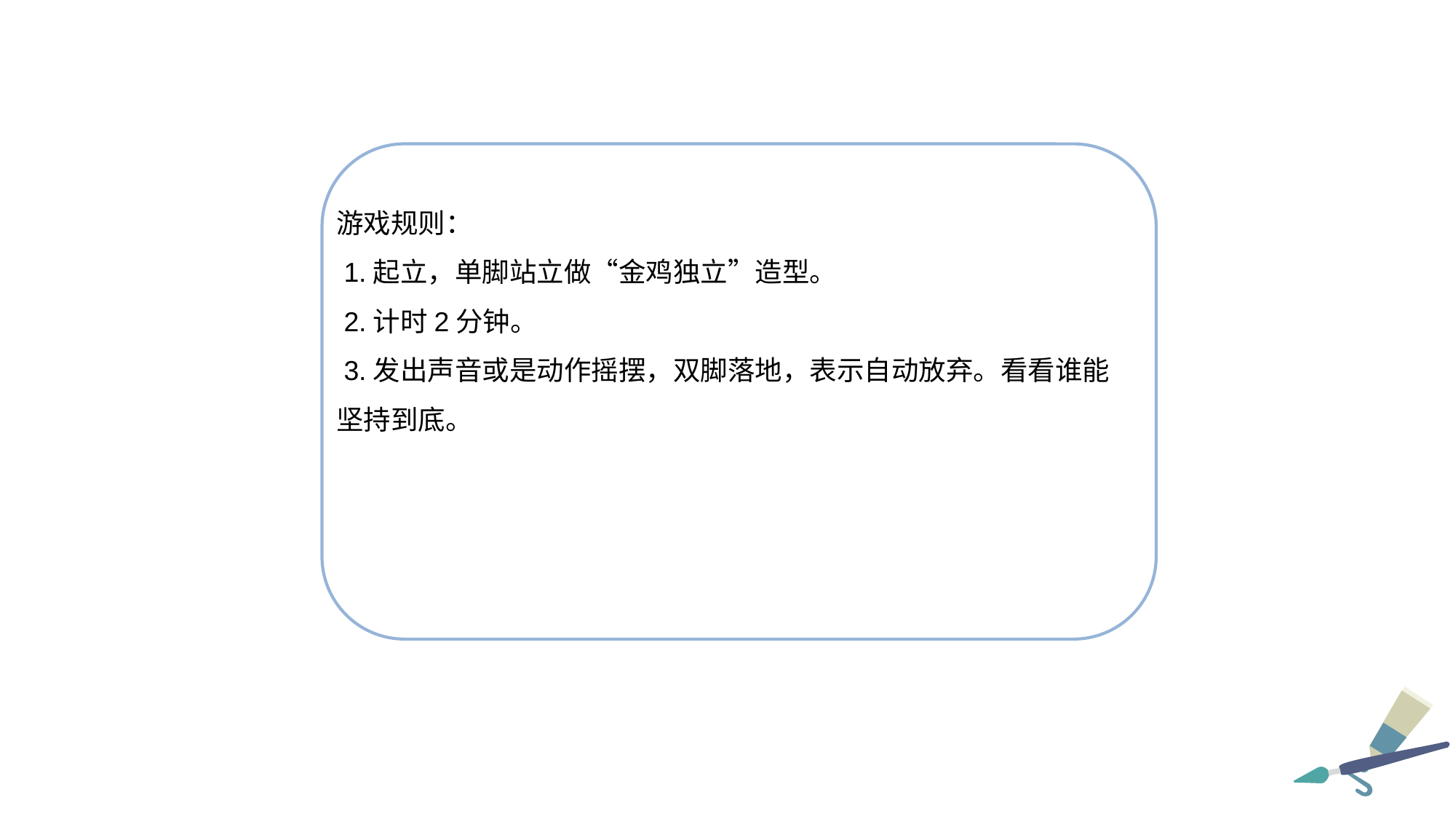

游戏规则：
 1.起立，单脚站立做“金鸡独立”造型。
 2.计时2分钟。
 3.发出声音或是动作摇摆，双脚落地，表示自动放弃。看看谁能坚持到底。